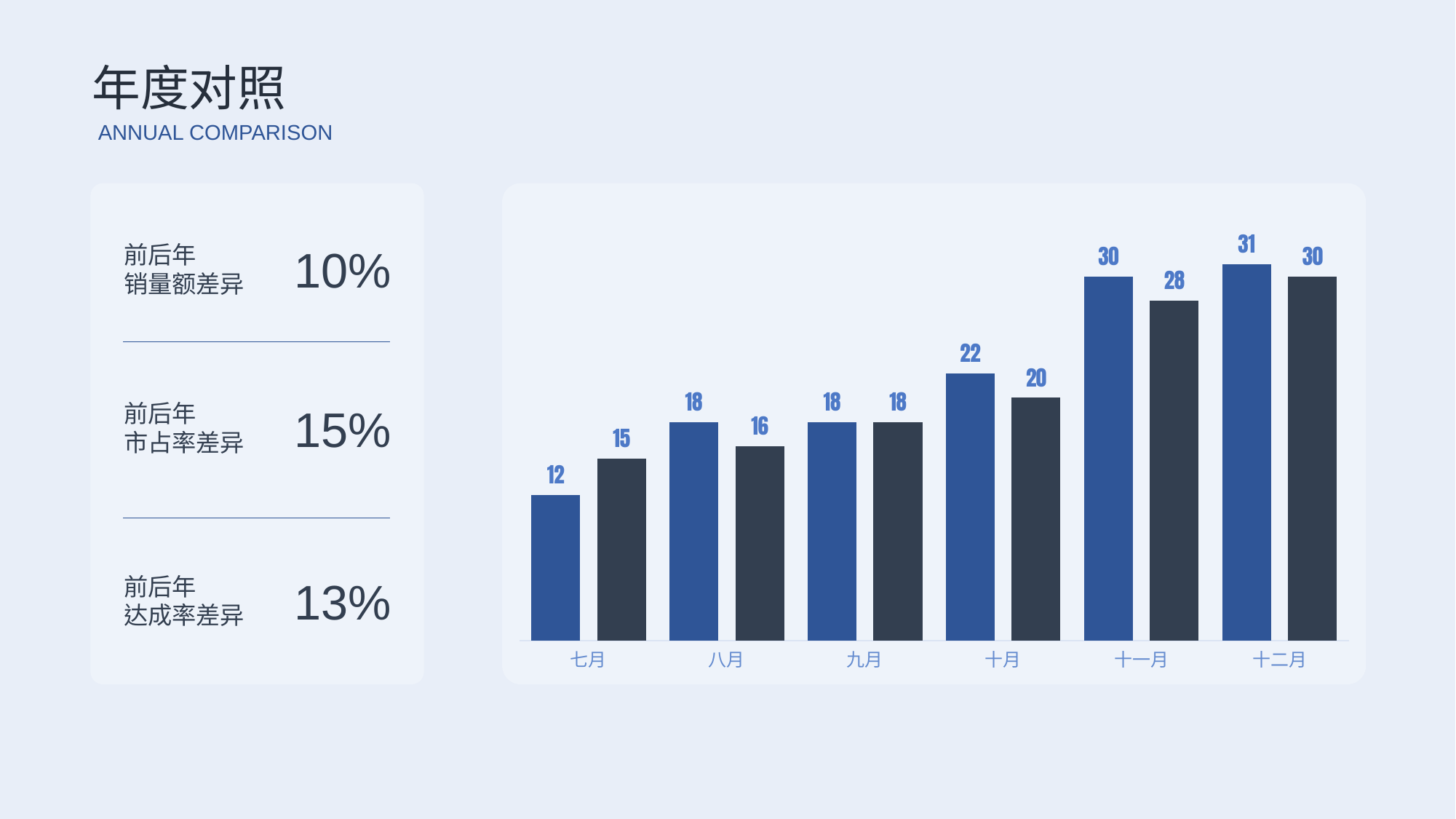

年度对照
ANNUAL COMPARISON

### Chart

| Category | xx年业绩 | xx年业绩2 |
|---|---|---|
| 七月 | 12.0 | 15.0 |
| 八月 | 18.0 | 16.0 |
| 九月 | 18.0 | 18.0 |
| 十月 | 22.0 | 20.0 |
| 十一月 | 30.0 | 28.0 |
| 十二月 | 31.0 | 30.0 |
前后年
销量额差异
10%
前后年
市占率差异
15%
前后年
达成率差异
13%